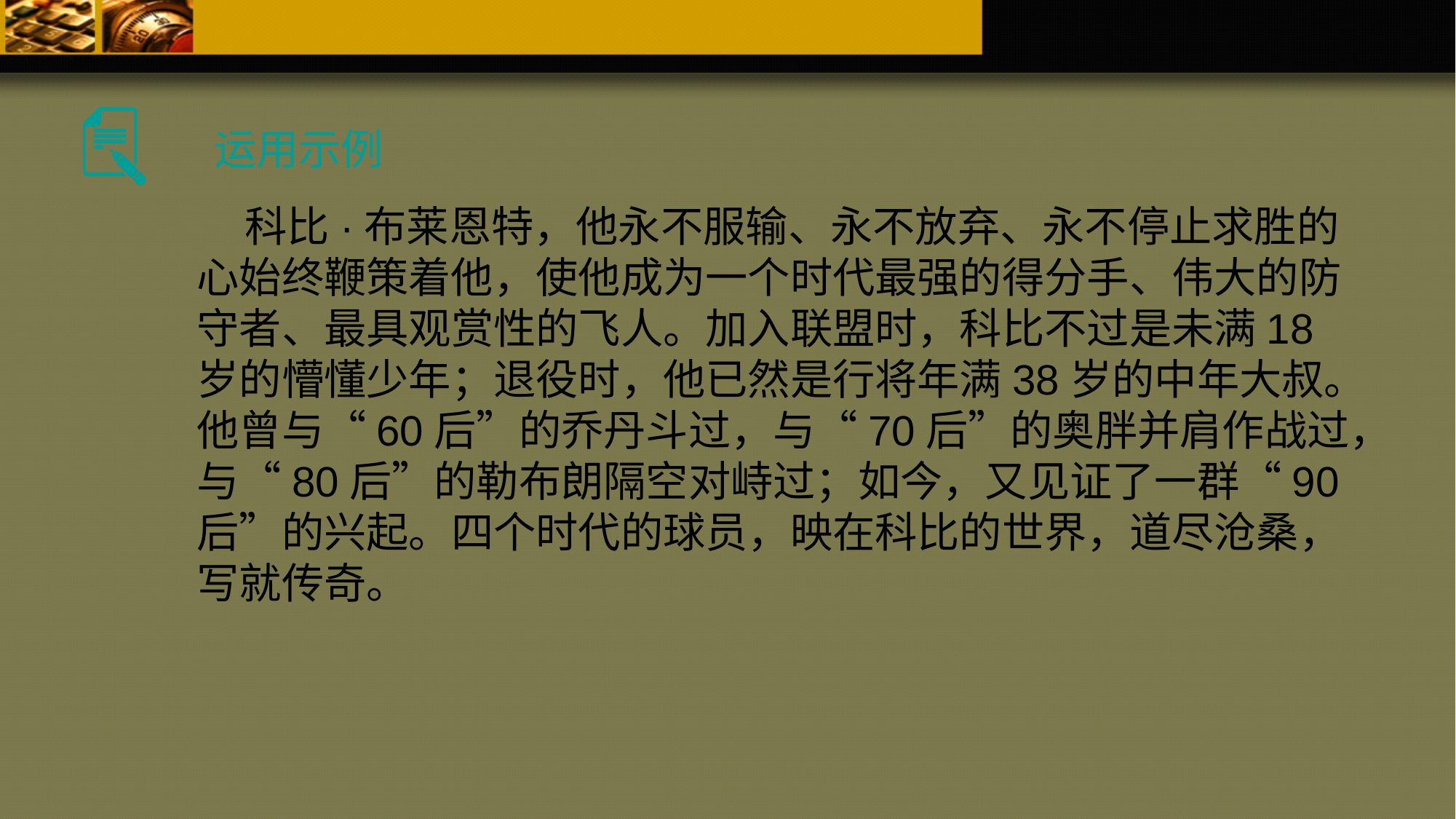

运用示例
    科比·布莱恩特，他永不服输、永不放弃、永不停止求胜的心始终鞭策着他，使他成为一个时代最强的得分手、伟大的防守者、最具观赏性的飞人。加入联盟时，科比不过是未满18岁的懵懂少年；退役时，他已然是行将年满38岁的中年大叔。他曾与“60后”的乔丹斗过，与“70后”的奥胖并肩作战过，与“80后”的勒布朗隔空对峙过；如今，又见证了一群“90后”的兴起。四个时代的球员，映在科比的世界，道尽沧桑，写就传奇。